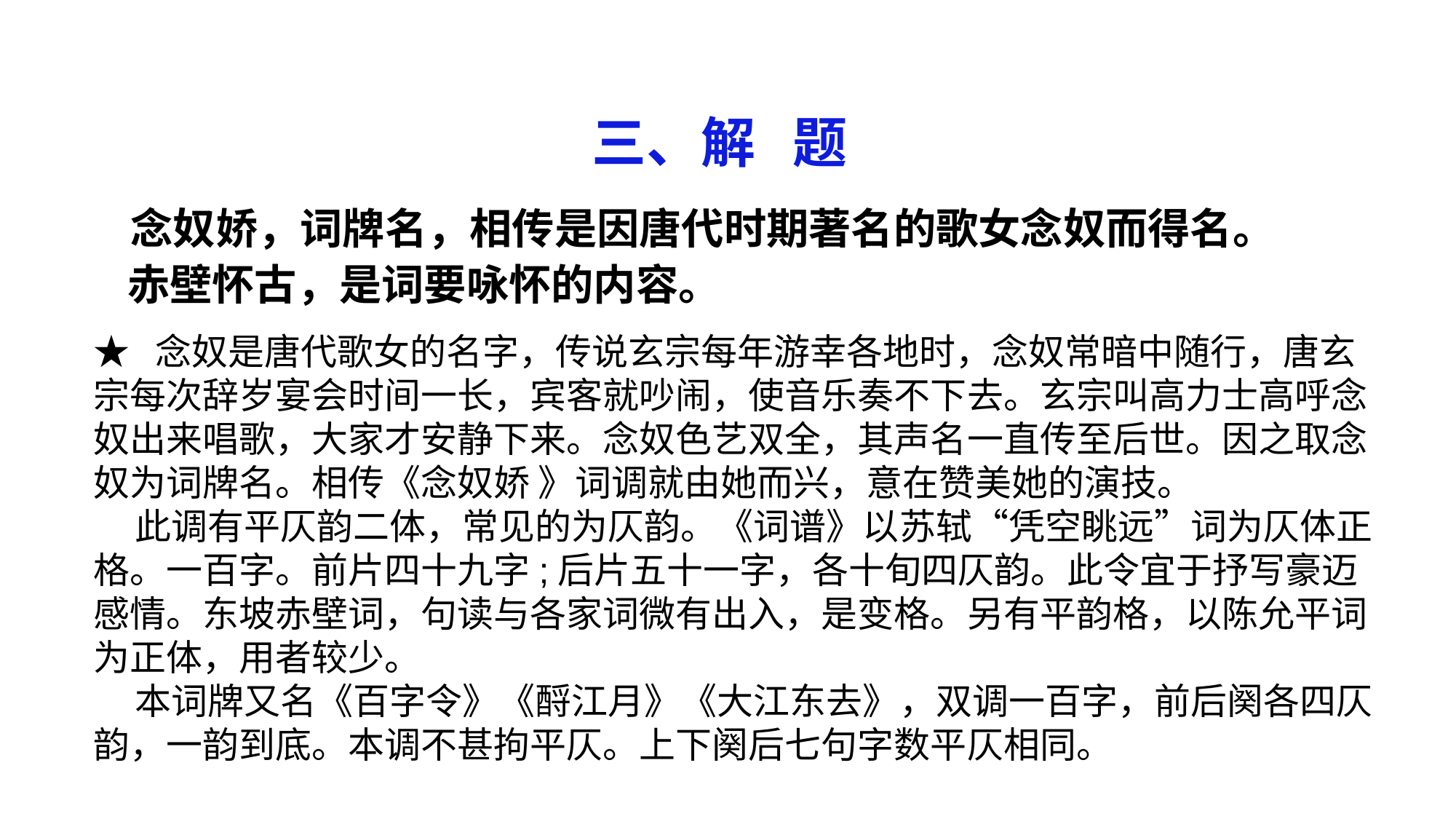

三、解   题
        念奴娇，词牌名，相传是因唐代时期著名的歌女念奴而得名。
       赤壁怀古，是词要咏怀的内容。
★  念奴是唐代歌女的名字，传说玄宗每年游幸各地时，念奴常暗中随行，唐玄宗每次辞岁宴会时间一长，宾客就吵闹，使音乐奏不下去。玄宗叫高力士高呼念奴出来唱歌，大家才安静下来。念奴色艺双全，其声名一直传至后世。因之取念奴为词牌名。相传《念奴娇 》词调就由她而兴，意在赞美她的演技。
    此调有平仄韵二体，常见的为仄韵。《词谱》以苏轼“凭空眺远”词为仄体正格。一百字。前片四十九字;后片五十一字，各十旬四仄韵。此令宜于抒写豪迈感情。东坡赤壁词，句读与各家词微有出入，是变格。另有平韵格，以陈允平词为正体，用者较少。
    本词牌又名《百字令》《酹江月》《大江东去》，双调一百字，前后阕各四仄韵，一韵到底。本调不甚拘平仄。上下阕后七句字数平仄相同。